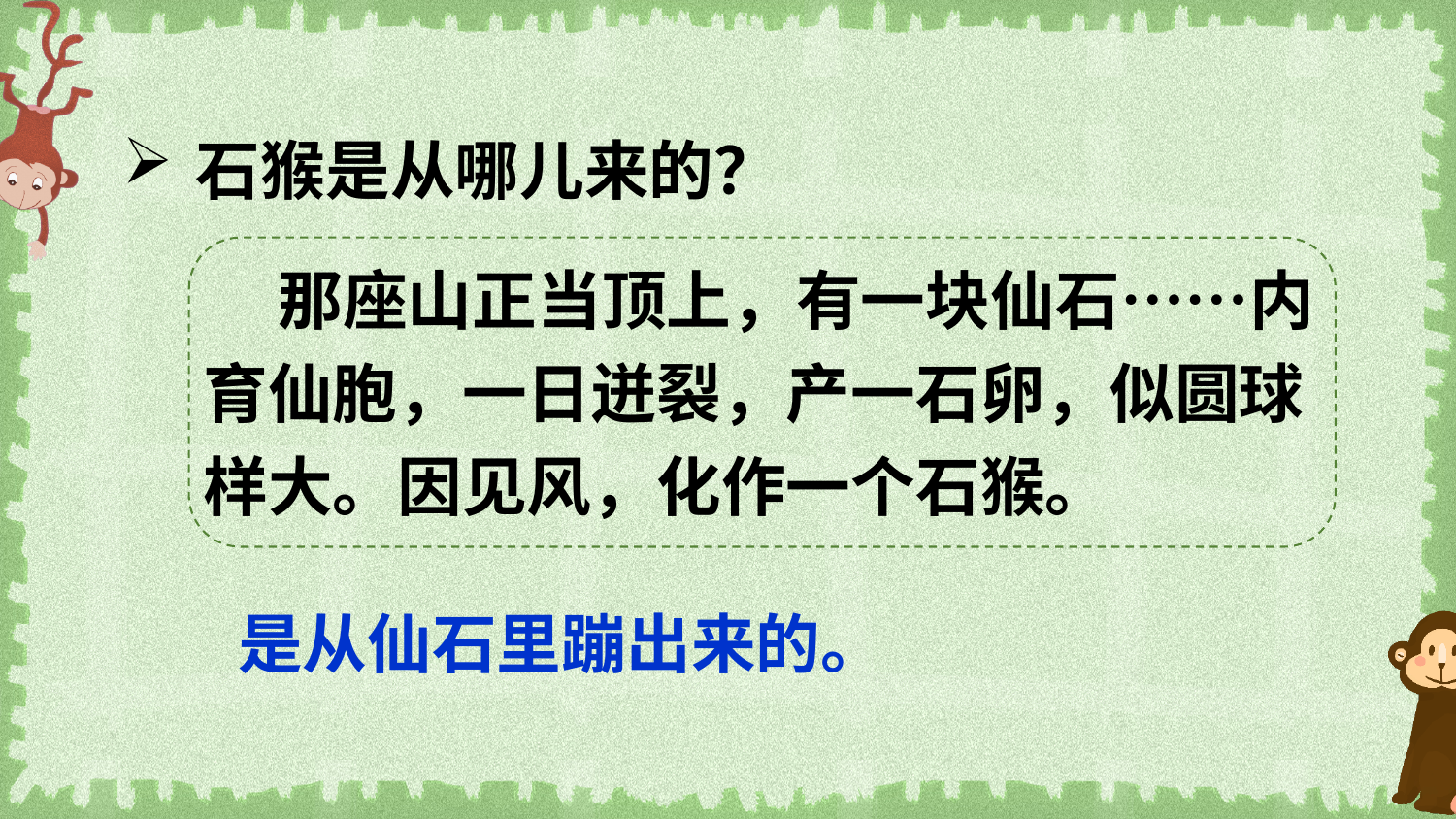

石猴是从哪儿来的？
    那座山正当顶上，有一块仙石……内育仙胞，一日迸裂，产一石卵，似圆球样大。因见风，化作一个石猴。

是从仙石里蹦出来的。